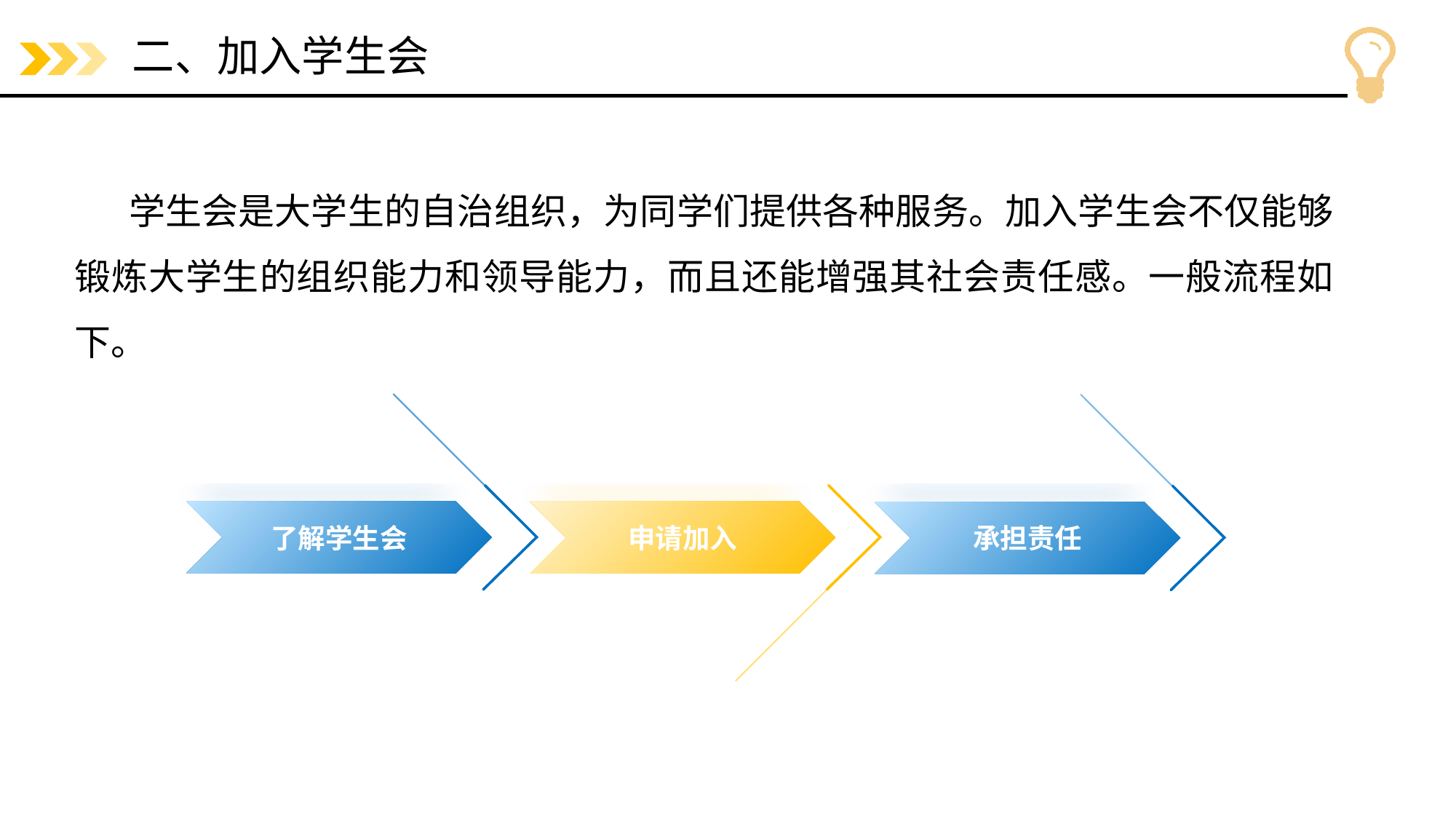

11
# 二、加入学生会
学生会是大学生的自治组织，为同学们提供各种服务。加入学生会不仅能够锻炼大学生的组织能力和领导能力，而且还能增强其社会责任感。一般流程如下。

了解学生会
申请加入
承担责任